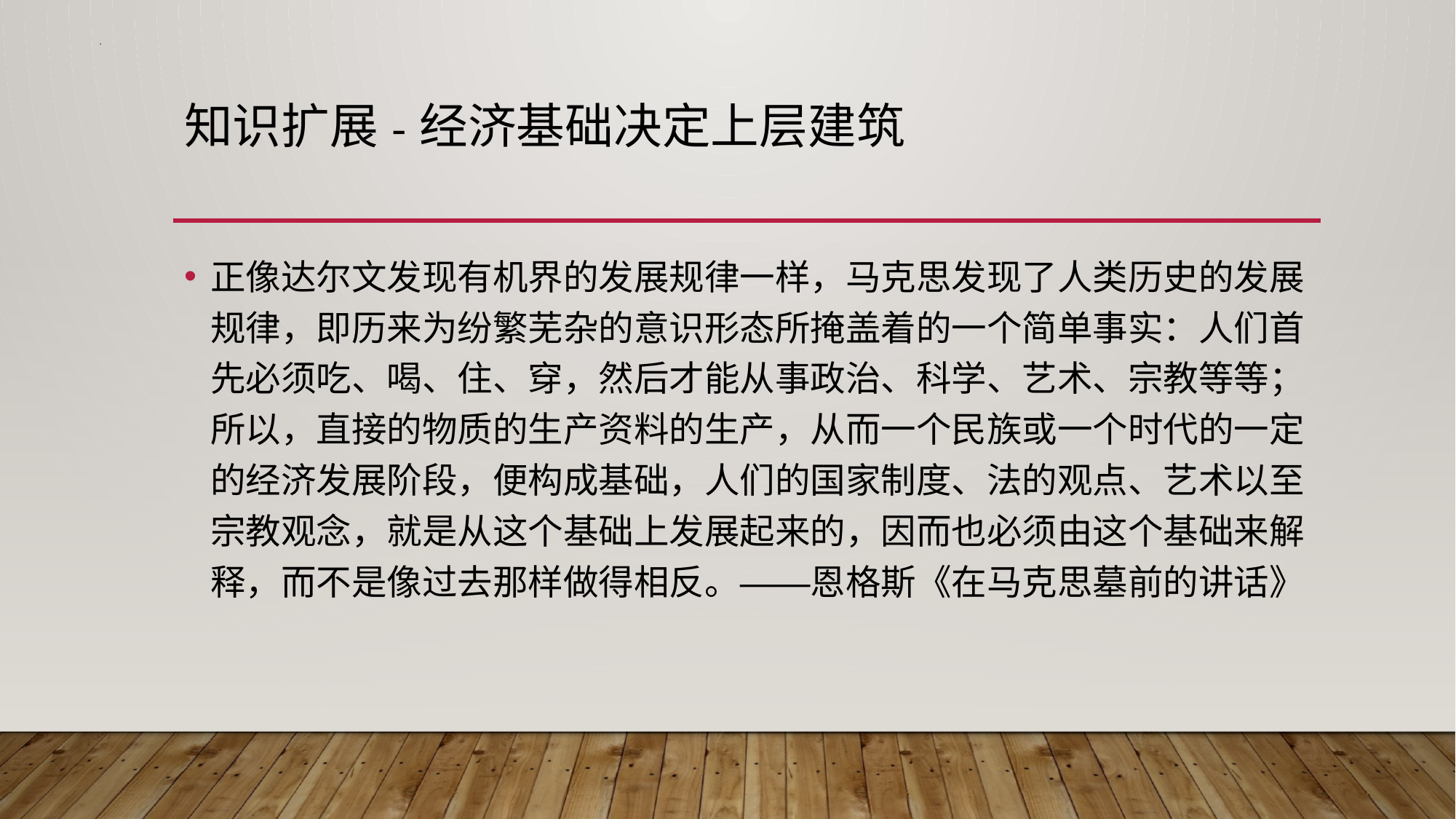

# 知识扩展-经济基础决定上层建筑
正像达尔文发现有机界的发展规律一样，马克思发现了人类历史的发展规律，即历来为纷繁芜杂的意识形态所掩盖着的一个简单事实：人们首先必须吃、喝、住、穿，然后才能从事政治、科学、艺术、宗教等等；所以，直接的物质的生产资料的生产，从而一个民族或一个时代的一定的经济发展阶段，便构成基础，人们的国家制度、法的观点、艺术以至宗教观念，就是从这个基础上发展起来的，因而也必须由这个基础来解释，而不是像过去那样做得相反。——恩格斯《在马克思墓前的讲话》